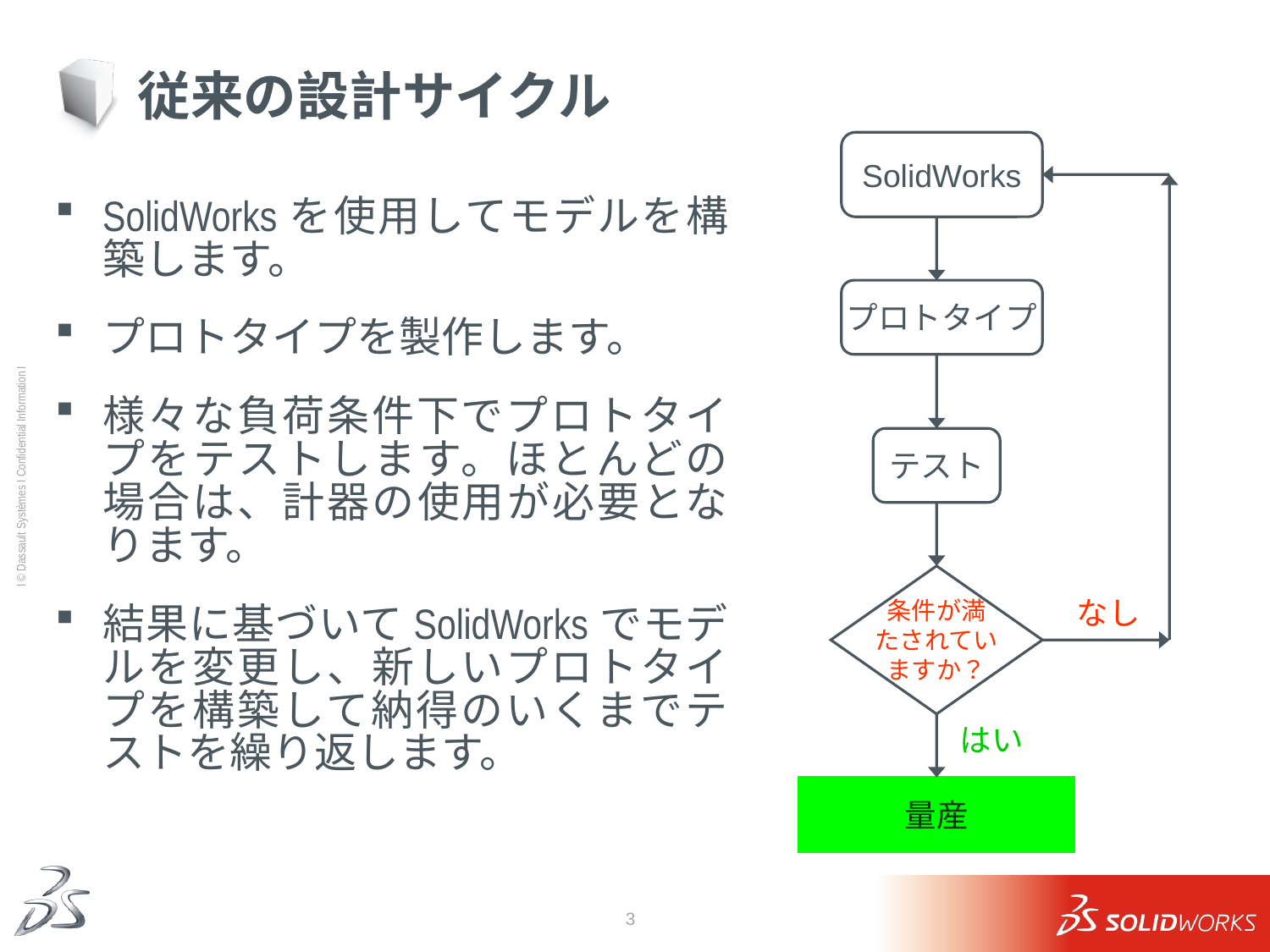

# 従来の設計サイクル
SolidWorks

SolidWorksを使用してモデルを構築します。
プロトタイプを製作します。
様々な負荷条件下でプロトタイプをテストします。ほとんどの場合は、計器の使用が必要となります。
結果に基づいてSolidWorksでモデルを変更し、新しいプロトタイプを構築して納得のいくまでテストを繰り返します。

プロトタイプ

テスト

条件が満
たされてい
ますか？
なし

はい
量産